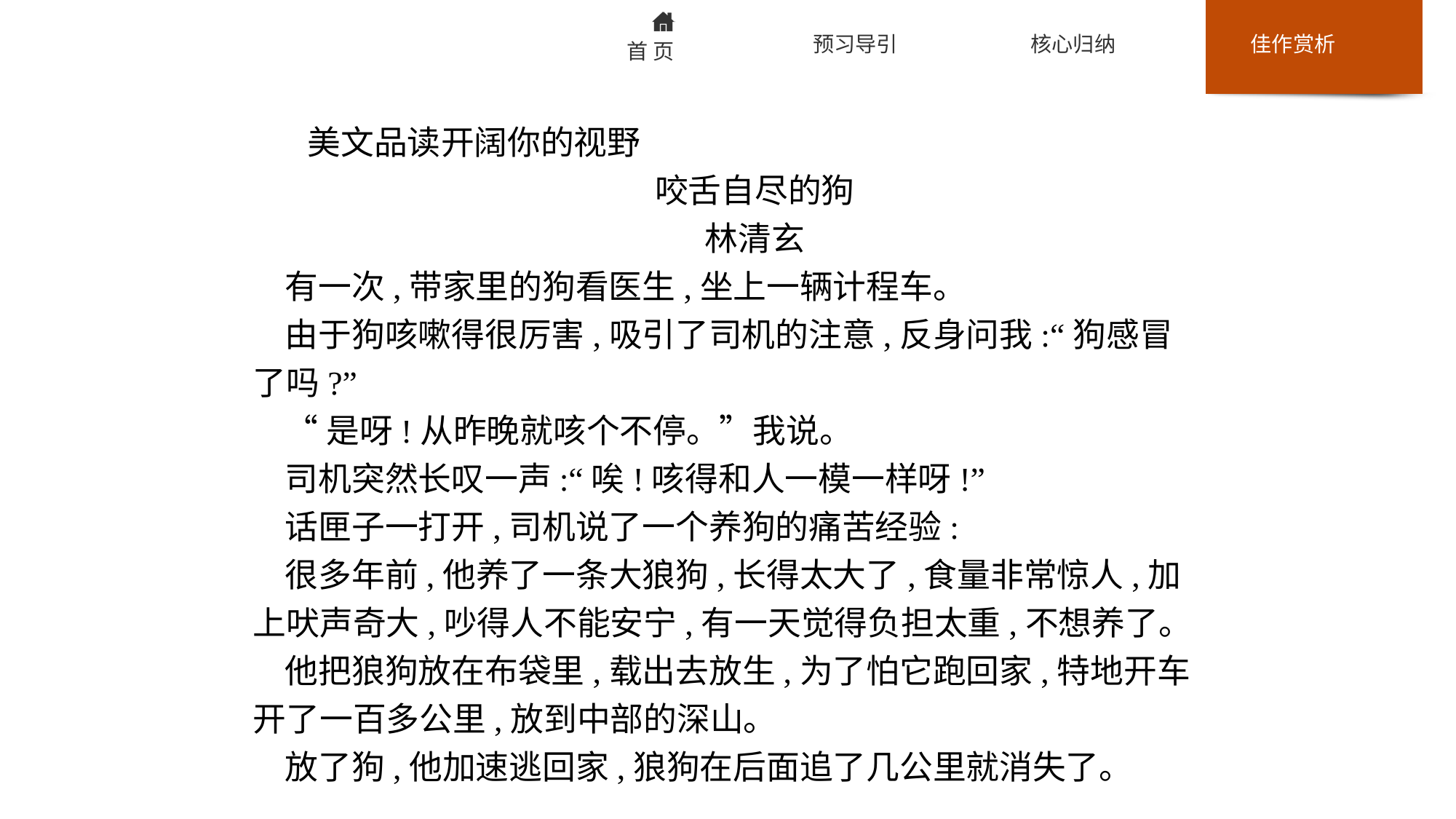

美文品读开阔你的视野
咬舌自尽的狗
林清玄
有一次,带家里的狗看医生,坐上一辆计程车。
由于狗咳嗽得很厉害,吸引了司机的注意,反身问我:“狗感冒了吗?”
“是呀!从昨晚就咳个不停。”我说。
司机突然长叹一声:“唉!咳得和人一模一样呀!”
话匣子一打开,司机说了一个养狗的痛苦经验:
很多年前,他养了一条大狼狗,长得太大了,食量非常惊人,加上吠声奇大,吵得人不能安宁,有一天觉得负担太重,不想养了。
他把狼狗放在布袋里,载出去放生,为了怕它跑回家,特地开车开了一百多公里,放到中部的深山。
放了狗,他加速逃回家,狼狗在后面追了几公里就消失了。